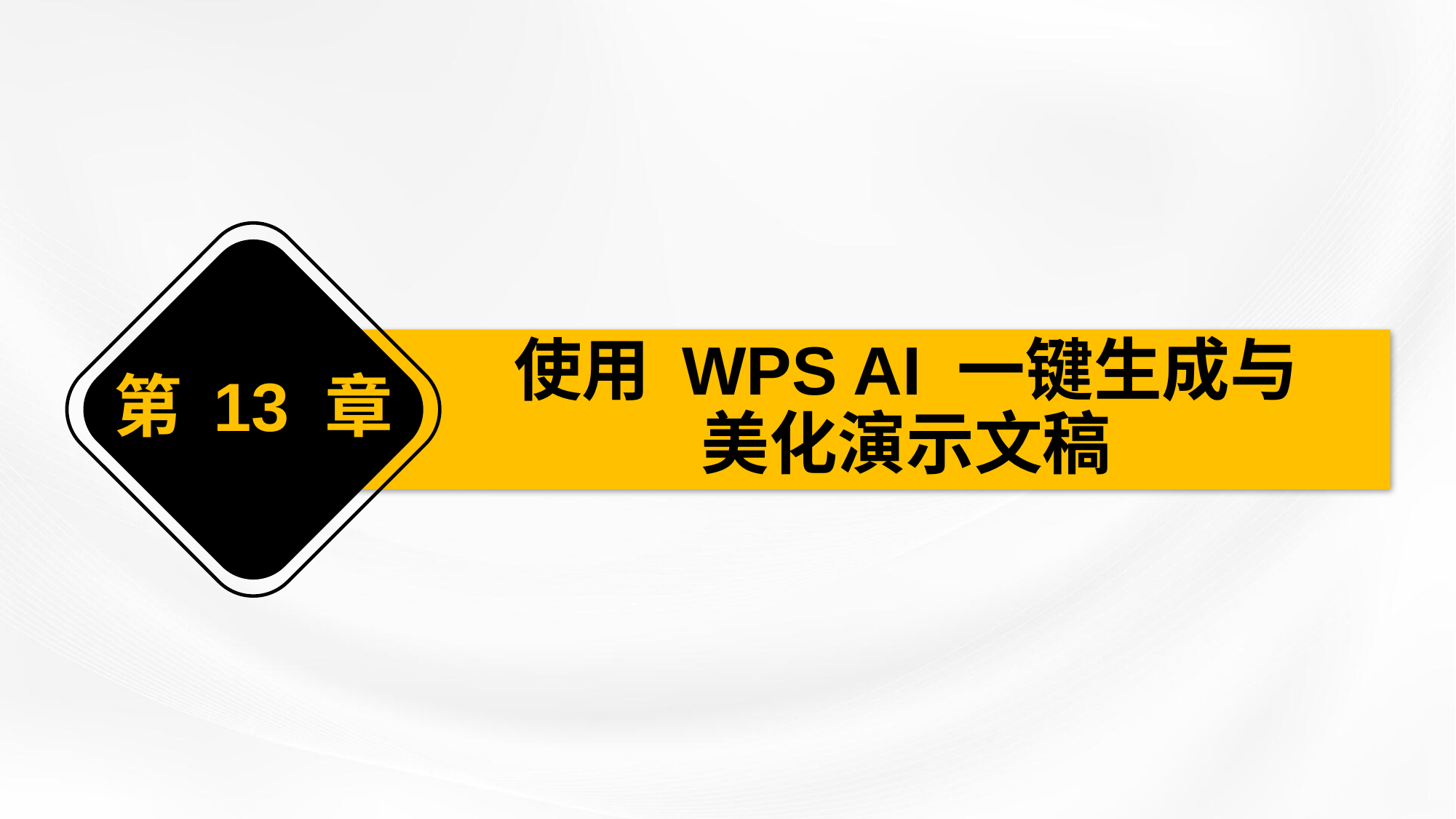

使用 WPS AI 一键生成与
美化演示文稿
第 13 章